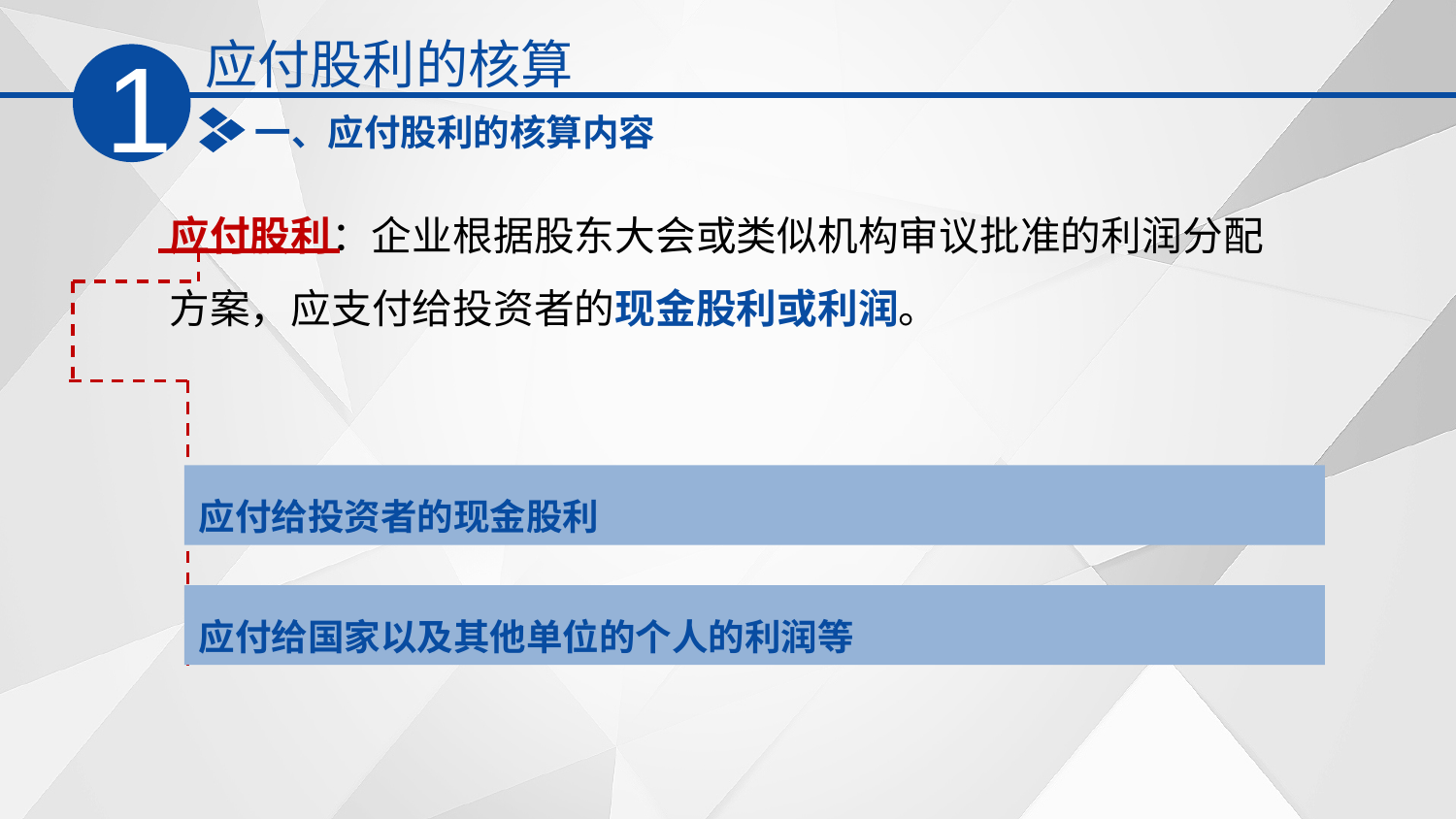

应付股利的核算
1

一、应付股利的核算内容

应付股利：企业根据股东大会或类似机构审议批准的利润分配方案，应支付给投资者的现金股利或利润。
应付给投资者的现金股利
应付给国家以及其他单位的个人的利润等